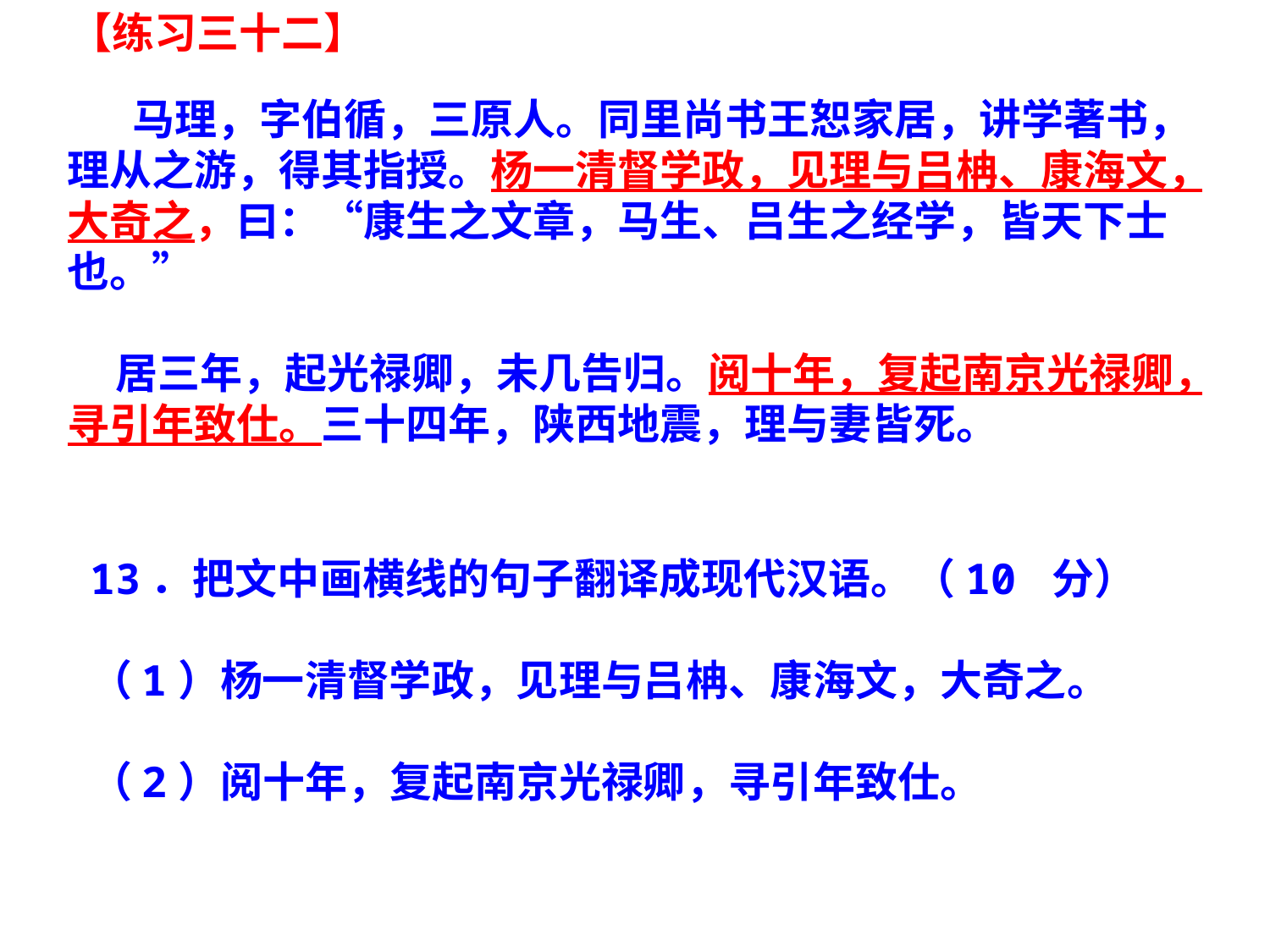

【练习三十二】
        马理，字伯循，三原人。同里尚书王恕家居，讲学著书，理从之游，得其指授。杨一清督学政，见理与吕柟、康海文，大奇之，曰：“康生之文章，马生、吕生之经学，皆天下士也。”

    居三年，起光禄卿，未几告归。阅十年，复起南京光禄卿，寻引年致仕。三十四年，陕西地震，理与妻皆死。
13．把文中画横线的句子翻译成现代汉语。（10 分）

（1）杨一清督学政，见理与吕柟、康海文，大奇之。

（2）阅十年，复起南京光禄卿，寻引年致仕。